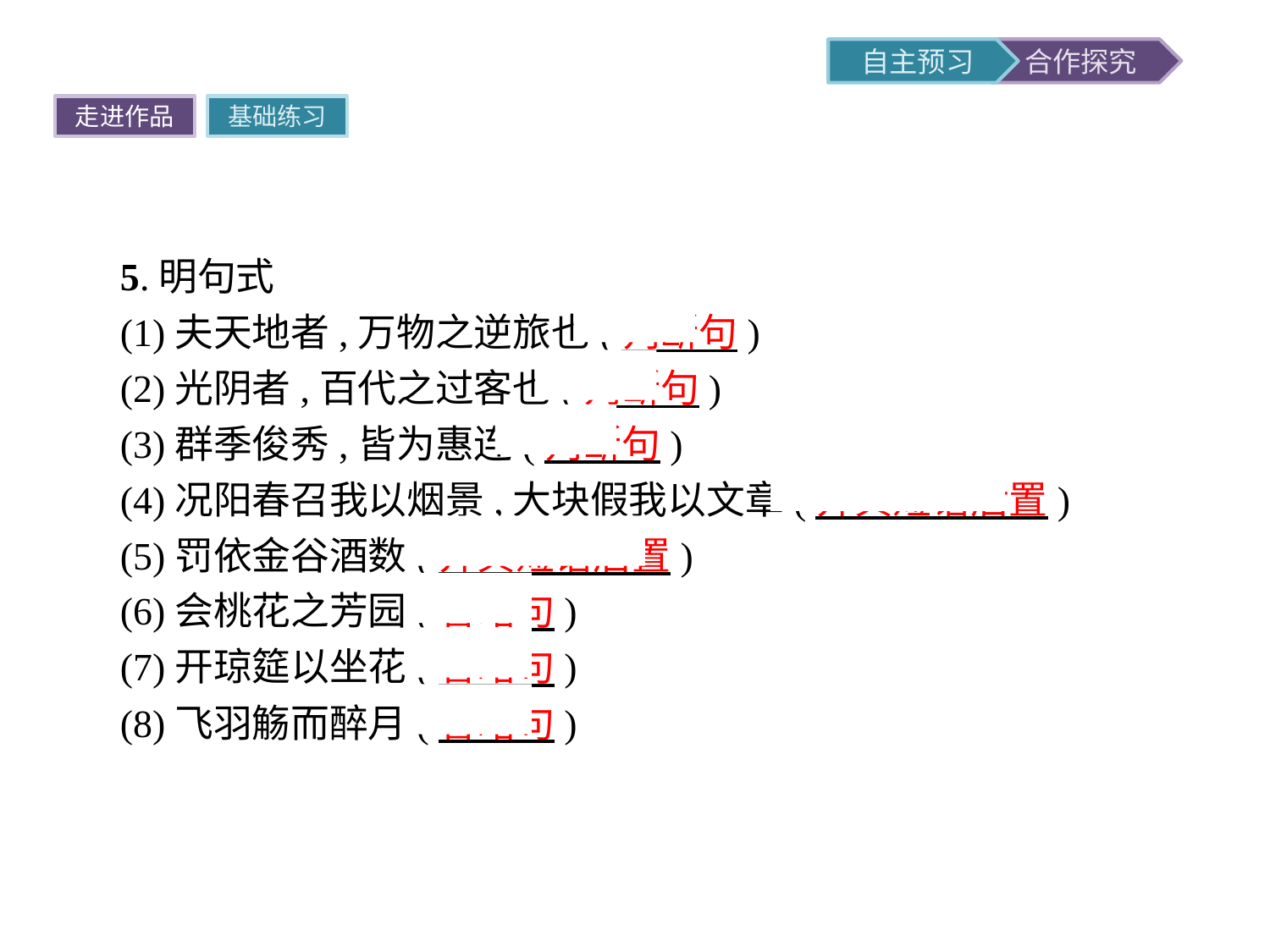

走进作品
基础练习
5.明句式
(1)夫天地者,万物之逆旅也(判断句)
(2)光阴者,百代之过客也(判断句)
(3)群季俊秀,皆为惠连(判断句)
(4)况阳春召我以烟景,大块假我以文章(介宾短语后置)
(5)罚依金谷酒数(介宾短语后置)
(6)会桃花之芳园(省略句)
(7)开琼筵以坐花(省略句)
(8)飞羽觞而醉月(省略句)